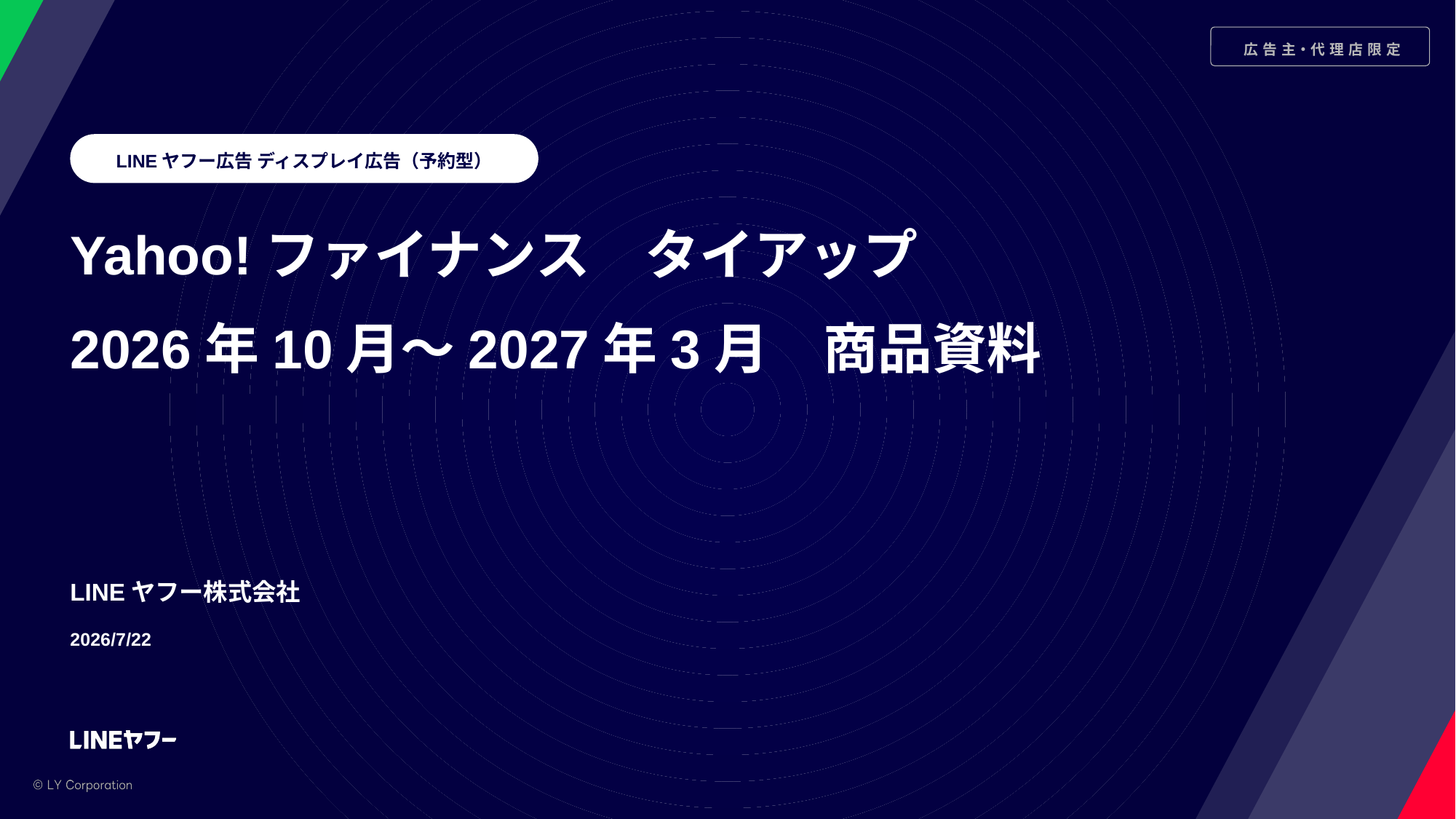

LINEヤフー広告 ディスプレイ広告（予約型）
Yahoo!ファイナンス　タイアップ
2026年10月～2027年3月　商品資料
LINEヤフー株式会社
2026/7/22